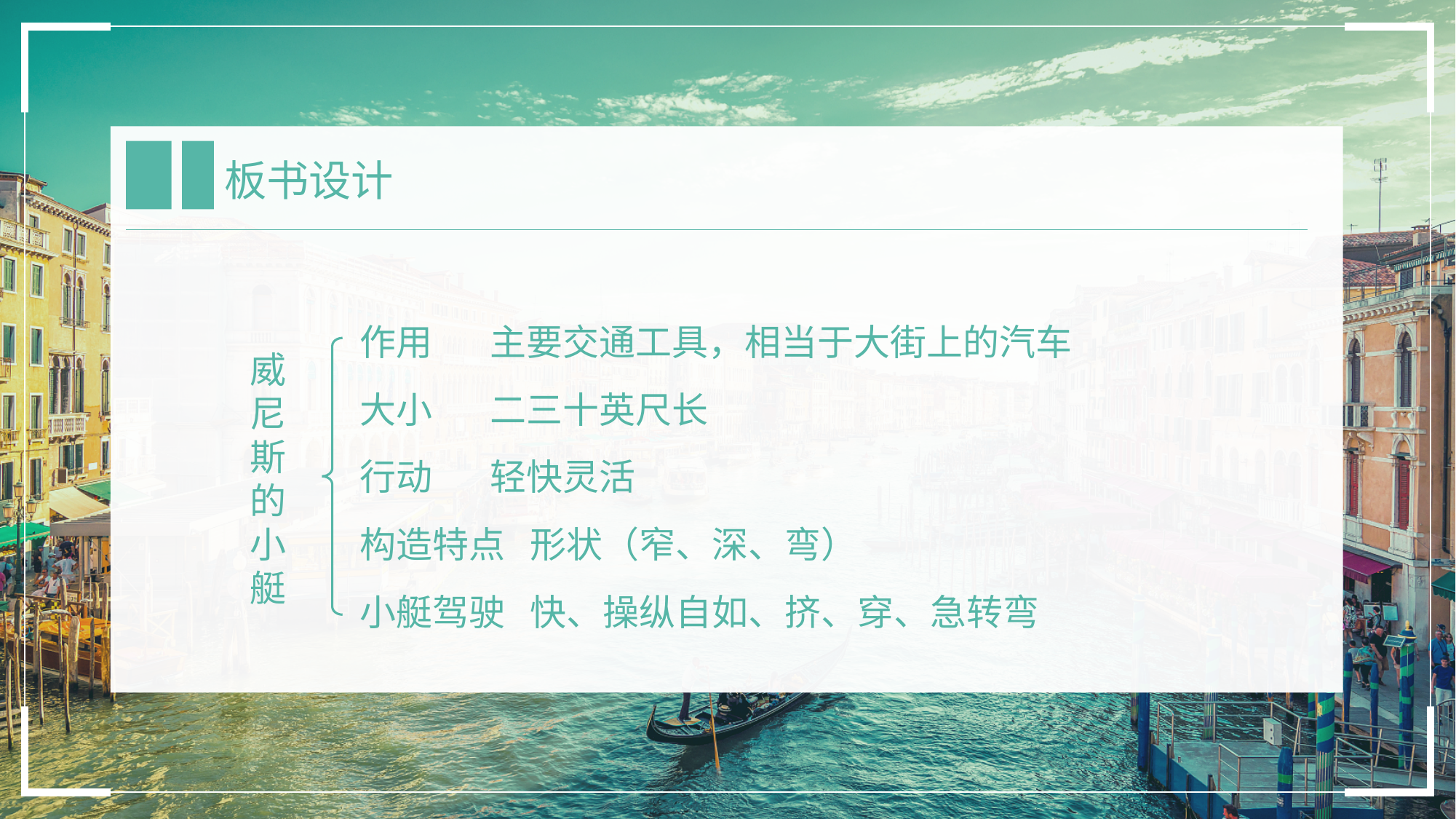

板书设计
作用       主要交通工具，相当于大街上的汽车

威尼斯的小艇
大小       二三十英尺长
行动       轻快灵活
构造特点   形状（窄、深、弯）
小艇驾驶   快、操纵自如、挤、穿、急转弯